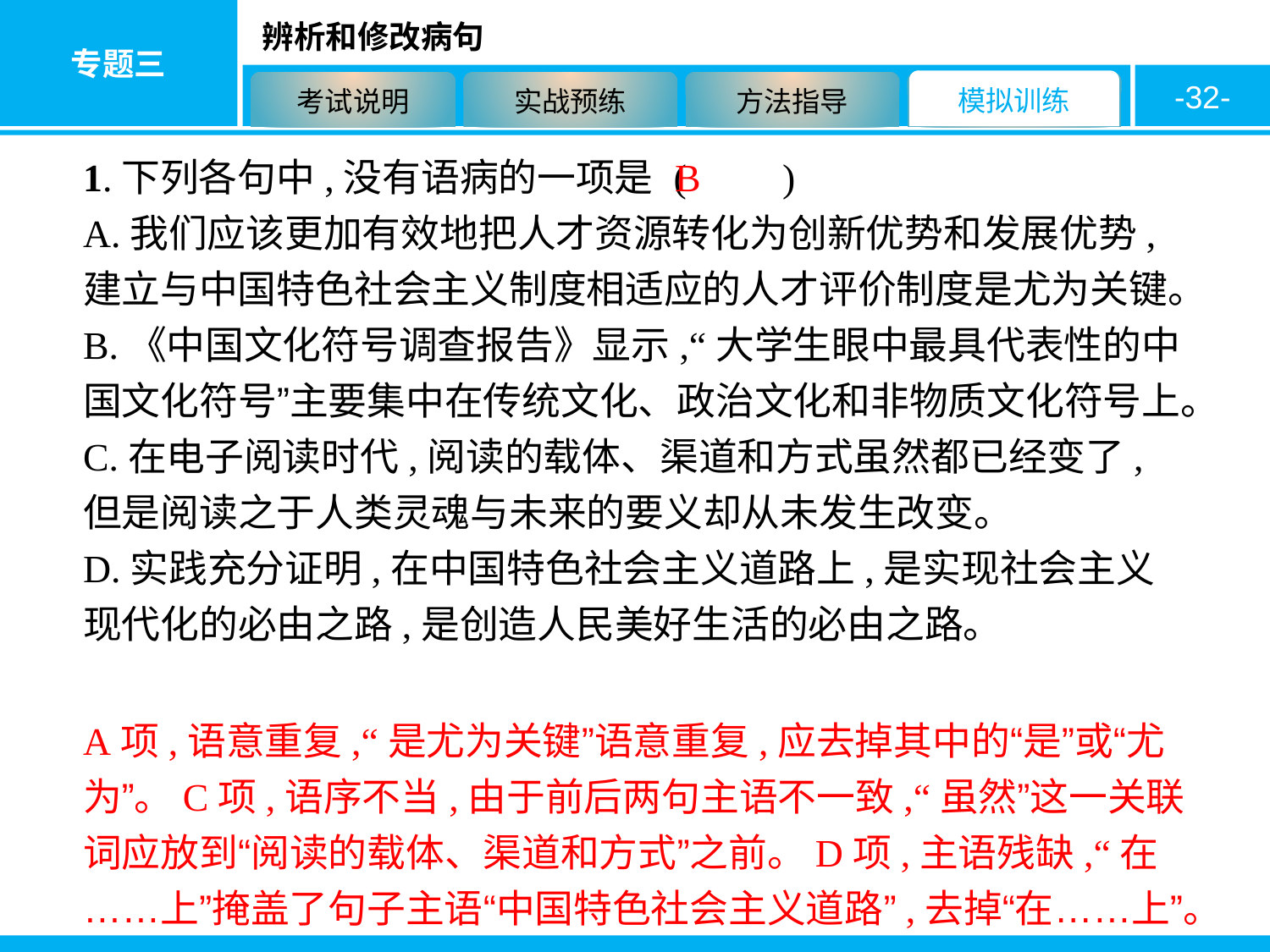

-32-
1.下列各句中,没有语病的一项是 (　　)
A.我们应该更加有效地把人才资源转化为创新优势和发展优势,建立与中国特色社会主义制度相适应的人才评价制度是尤为关键。
B.《中国文化符号调查报告》显示,“大学生眼中最具代表性的中国文化符号”主要集中在传统文化、政治文化和非物质文化符号上。
C.在电子阅读时代,阅读的载体、渠道和方式虽然都已经变了,但是阅读之于人类灵魂与未来的要义却从未发生改变。
D.实践充分证明,在中国特色社会主义道路上,是实现社会主义现代化的必由之路,是创造人民美好生活的必由之路。
B
A项,语意重复,“是尤为关键”语意重复,应去掉其中的“是”或“尤为”。C项,语序不当,由于前后两句主语不一致,“虽然”这一关联词应放到“阅读的载体、渠道和方式”之前。D项,主语残缺,“在……上”掩盖了句子主语“中国特色社会主义道路”,去掉“在……上”。